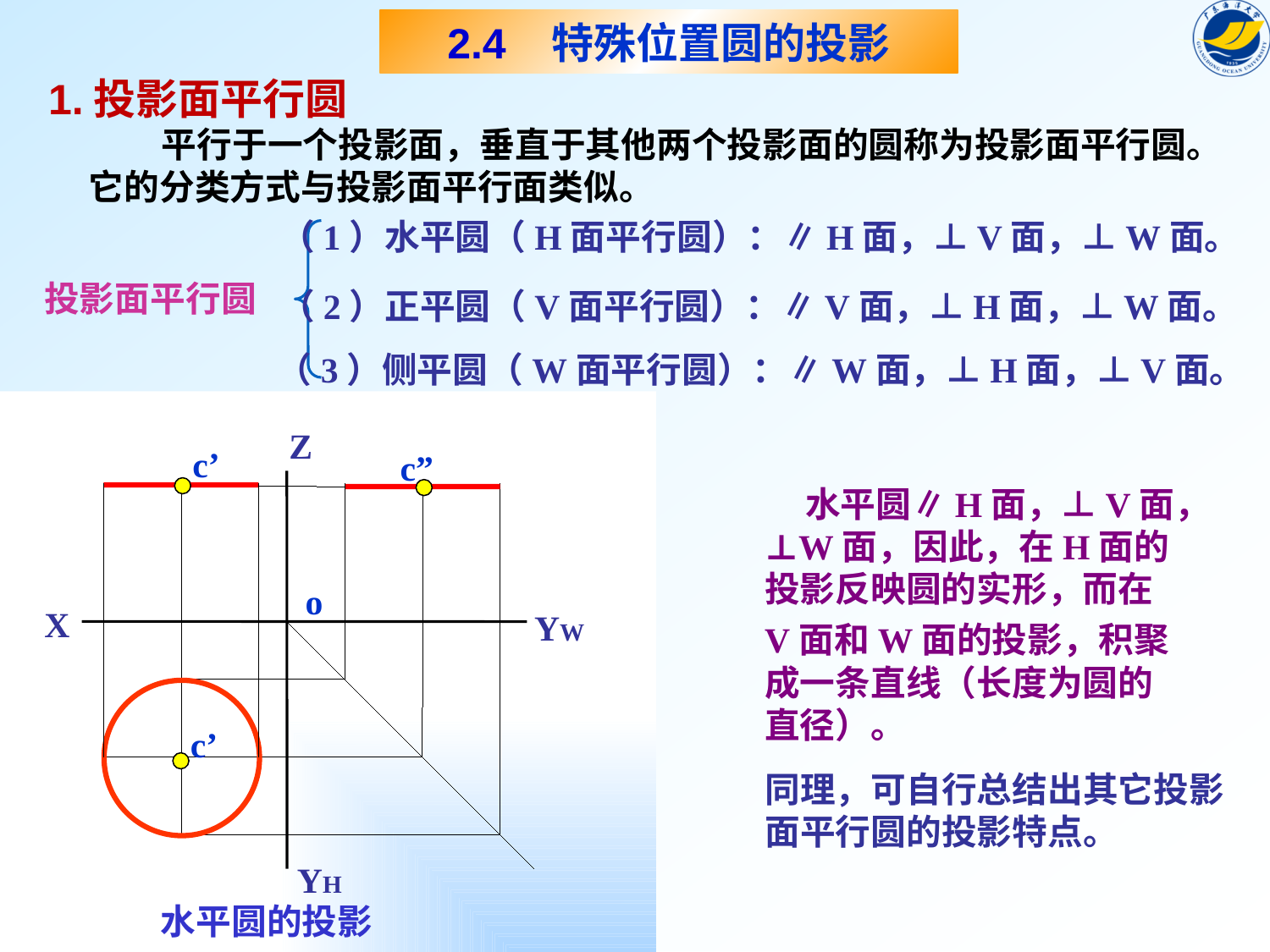

2.4   特殊位置圆的投影
1.投影面平行圆
        平行于一个投影面，垂直于其他两个投影面的圆称为投影面平行圆。
它的分类方式与投影面平行面类似。
（1）水平圆（H面平行圆）：∥H面，⊥V面，⊥W面。

投影面平行圆
（2）正平圆（V面平行圆）：∥V面，⊥H面，⊥W面。
（3）侧平圆（W面平行圆）：∥W面，⊥H面，⊥V面。

Z
c’
c”

o
X
YW

c’

YH
水平圆的投影
    水平圆∥H面，⊥V面，
⊥W面，因此，在H面的
投影反映圆的实形，而在
V面和W面的投影，积聚
成一条直线（长度为圆的
直径）。
同理，可自行总结出其它投影
面平行圆的投影特点。